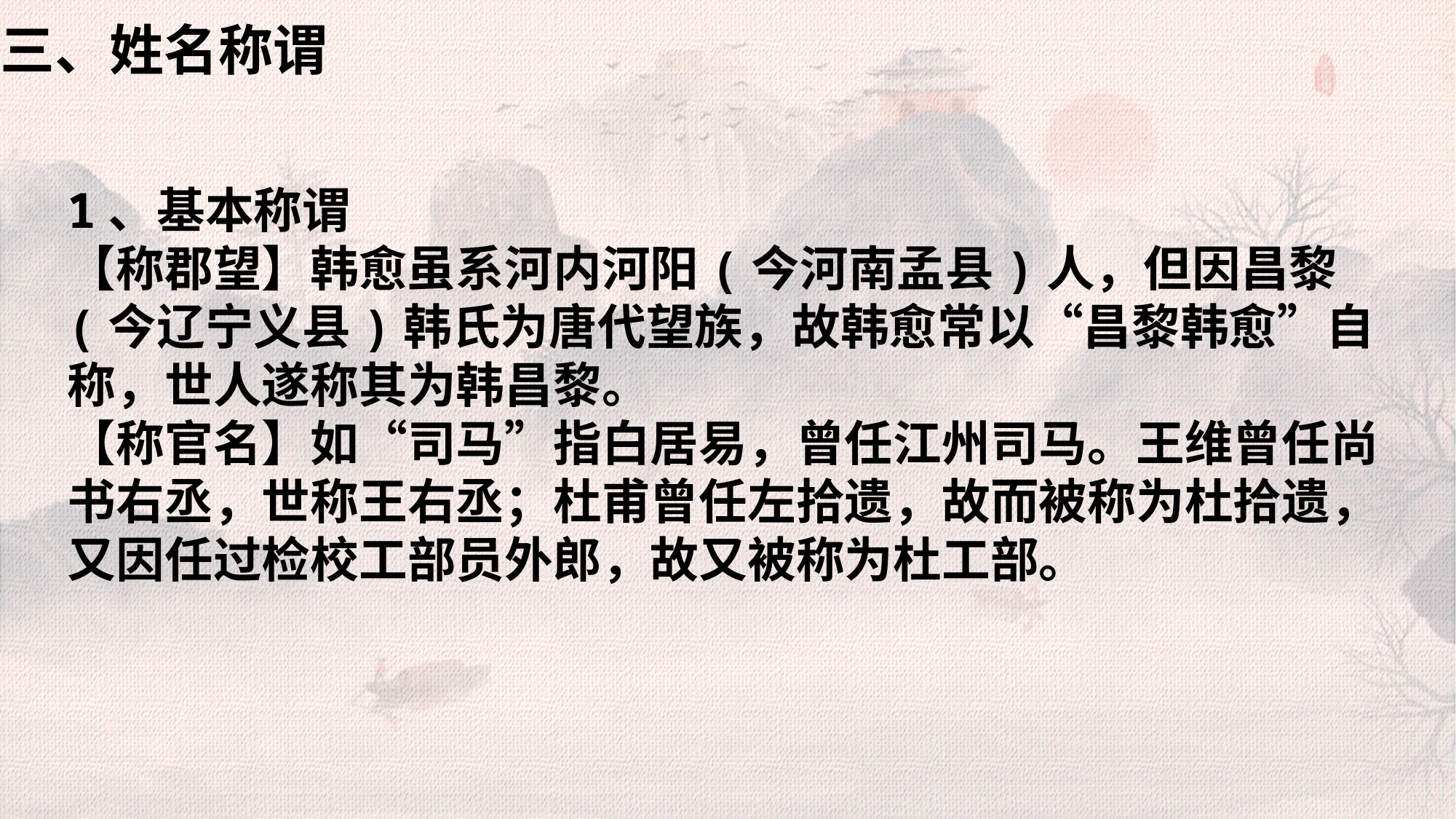

三、姓名称谓
1、基本称谓
【称郡望】韩愈虽系河内河阳(今河南孟县)人，但因昌黎(今辽宁义县)韩氏为唐代望族，故韩愈常以“昌黎韩愈”自称，世人遂称其为韩昌黎。
【称官名】如“司马”指白居易，曾任江州司马。王维曾任尚书右丞，世称王右丞；杜甫曾任左拾遗，故而被称为杜拾遗，又因任过检校工部员外郎，故又被称为杜工部。